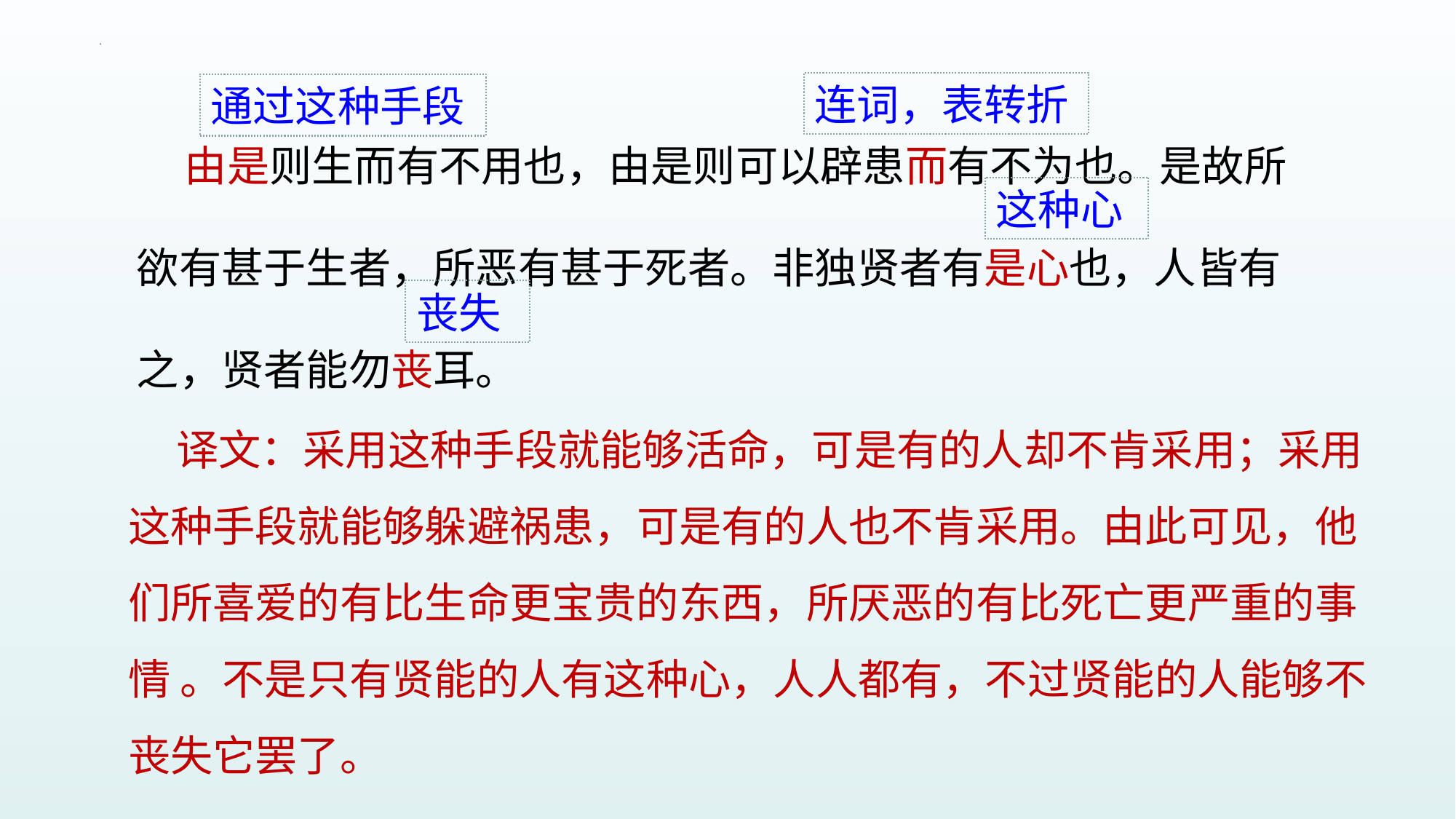

连词，表转折
通过这种手段
    由是则生而有不用也，由是则可以辟患而有不为也。是故所欲有甚于生者，所恶有甚于死者。非独贤者有是心也，人皆有之，贤者能勿丧耳。
这种心
丧失
    译文：采用这种手段就能够活命，可是有的人却不肯采用；采用这种手段就能够躲避祸患，可是有的人也不肯采用。由此可见，他们所喜爱的有比生命更宝贵的东西，所厌恶的有比死亡更严重的事情 。不是只有贤能的人有这种心，人人都有，不过贤能的人能够不丧失它罢了。